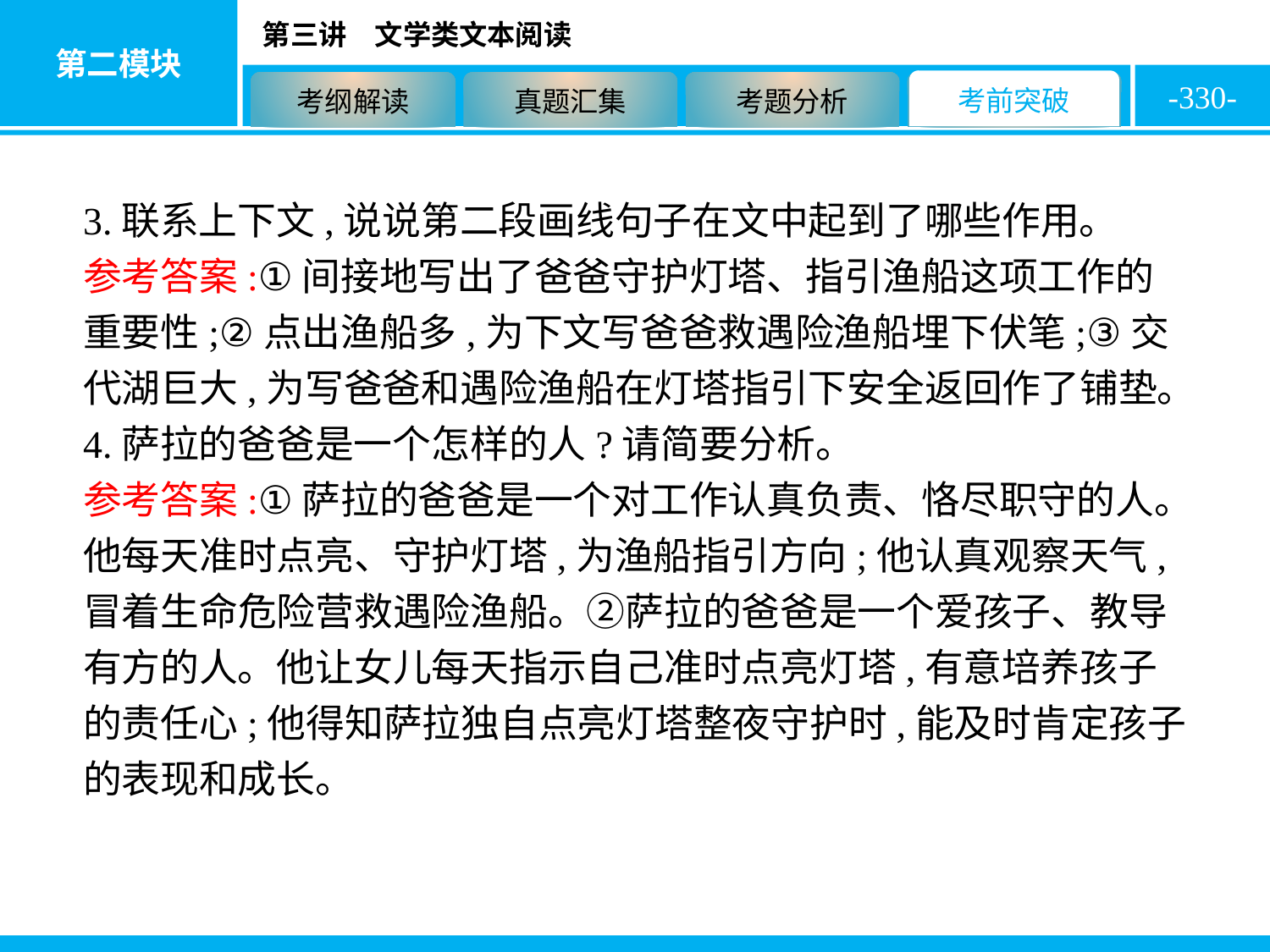

-330-
3.联系上下文,说说第二段画线句子在文中起到了哪些作用。
参考答案:①间接地写出了爸爸守护灯塔、指引渔船这项工作的重要性;②点出渔船多,为下文写爸爸救遇险渔船埋下伏笔;③交代湖巨大,为写爸爸和遇险渔船在灯塔指引下安全返回作了铺垫。
4.萨拉的爸爸是一个怎样的人?请简要分析。
参考答案:①萨拉的爸爸是一个对工作认真负责、恪尽职守的人。他每天准时点亮、守护灯塔,为渔船指引方向;他认真观察天气,冒着生命危险营救遇险渔船。②萨拉的爸爸是一个爱孩子、教导有方的人。他让女儿每天指示自己准时点亮灯塔,有意培养孩子的责任心;他得知萨拉独自点亮灯塔整夜守护时,能及时肯定孩子的表现和成长。